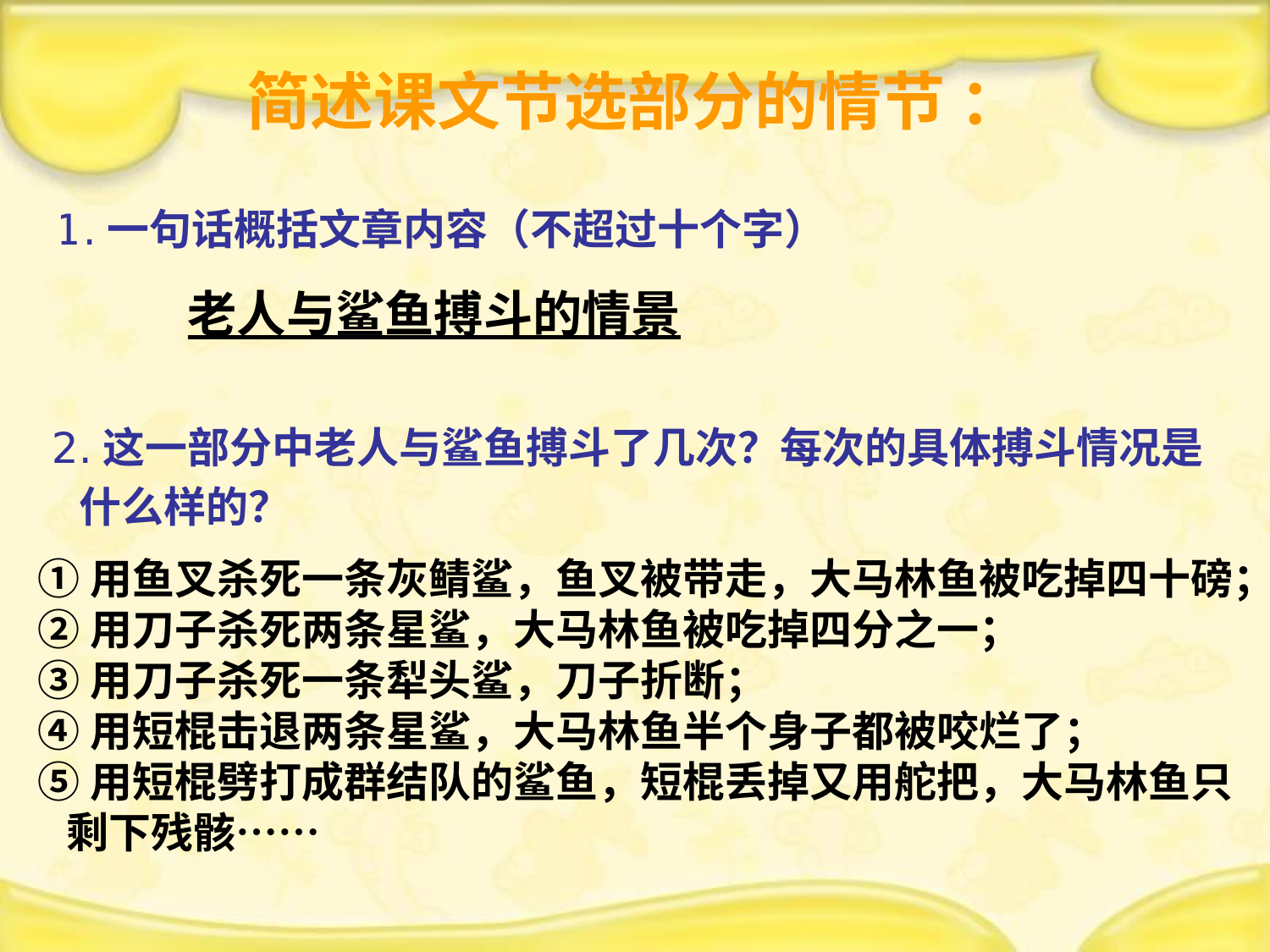

# 简述课文节选部分的情节 ：
1.一句话概括文章内容（不超过十个字）
老人与鲨鱼搏斗的情景
    2.这一部分中老人与鲨鱼搏斗了几次？每次的具体搏斗情况是
       什么样的？
①用鱼叉杀死一条灰鲭鲨，鱼叉被带走，大马林鱼被吃掉四十磅；
②用刀子杀死两条星鲨，大马林鱼被吃掉四分之一；
③用刀子杀死一条犁头鲨，刀子折断；
④用短棍击退两条星鲨，大马林鱼半个身子都被咬烂了；
⑤用短棍劈打成群结队的鲨鱼，短棍丢掉又用舵把，大马林鱼只
  剩下残骸……
PPT模板：www.1ppt.com/moban/                  PPT素材：www.1ppt.com/sucai/
PPT背景：www.1ppt.com/beijing/                   PPT图表：www.1ppt.com/tubiao/
PPT下载：www.1ppt.com/xiazai/                     PPT教程： www.1ppt.com/powerpoint/
资料下载：www.1ppt.com/ziliao/                   范文下载：www.1ppt.com/fanwen/
试卷下载：www.1ppt.com/shiti/                     教案下载：www.1ppt.com/jiaoan/
PPT论坛：www.1ppt.cn                                     PPT课件：www.1ppt.com/kejian/
语文课件：www.1ppt.com/kejian/yuwen/    数学课件：www.1ppt.com/kejian/shuxue/
英语课件：www.1ppt.com/kejian/yingyu/    美术课件：www.1ppt.com/kejian/meishu/
科学课件：www.1ppt.com/kejian/kexue/     物理课件：www.1ppt.com/kejian/wuli/
化学课件：www.1ppt.com/kejian/huaxue/  生物课件：www.1ppt.com/kejian/shengwu/
地理课件：www.1ppt.com/kejian/dili/          历史课件：www.1ppt.com/kejian/lishi/